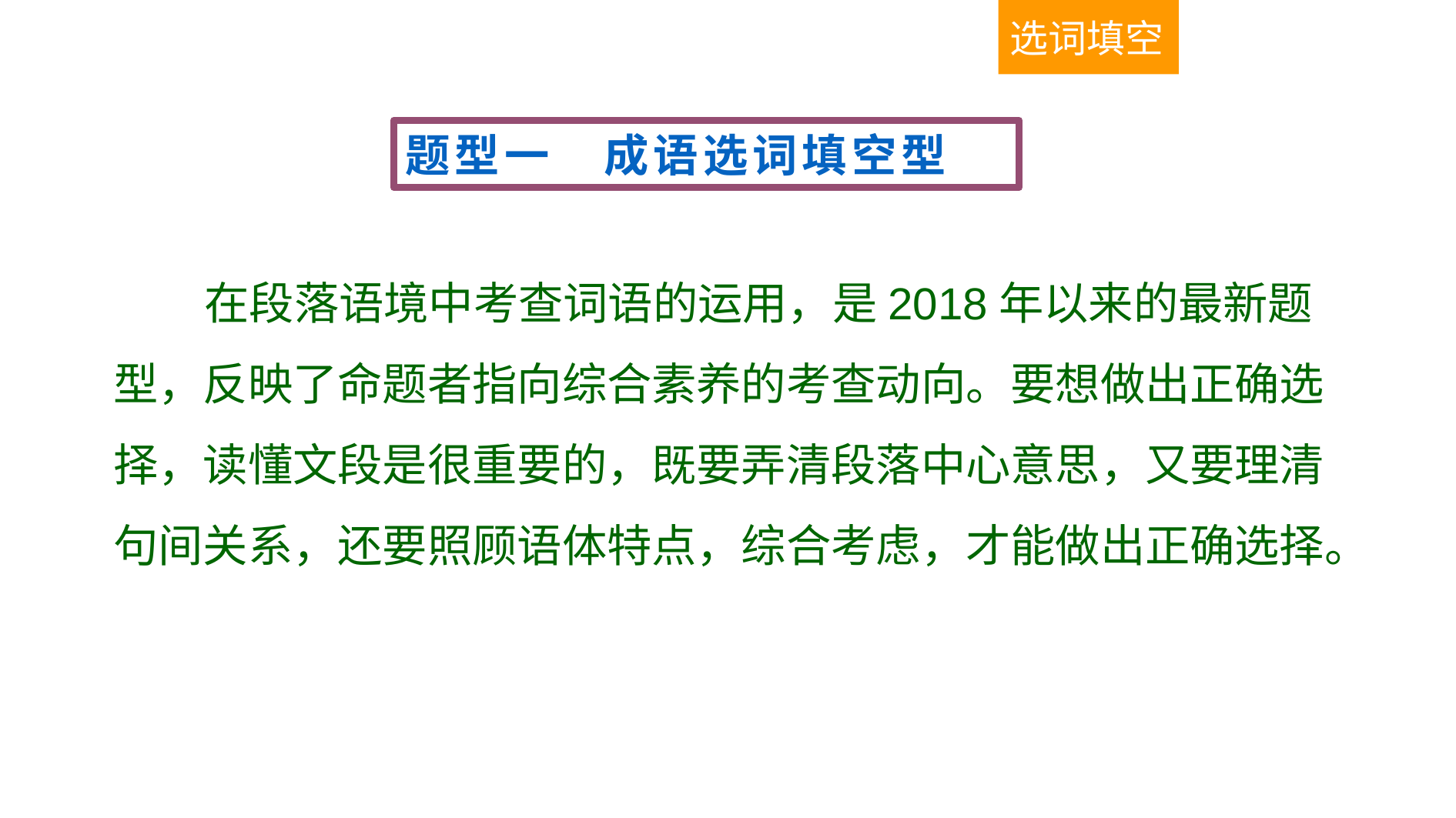

选词填空
题型一　成语选词填空型
        在段落语境中考查词语的运用，是2018年以来的最新题型，反映了命题者指向综合素养的考查动向。要想做出正确选择，读懂文段是很重要的，既要弄清段落中心意思，又要理清句间关系，还要照顾语体特点，综合考虑，才能做出正确选择。